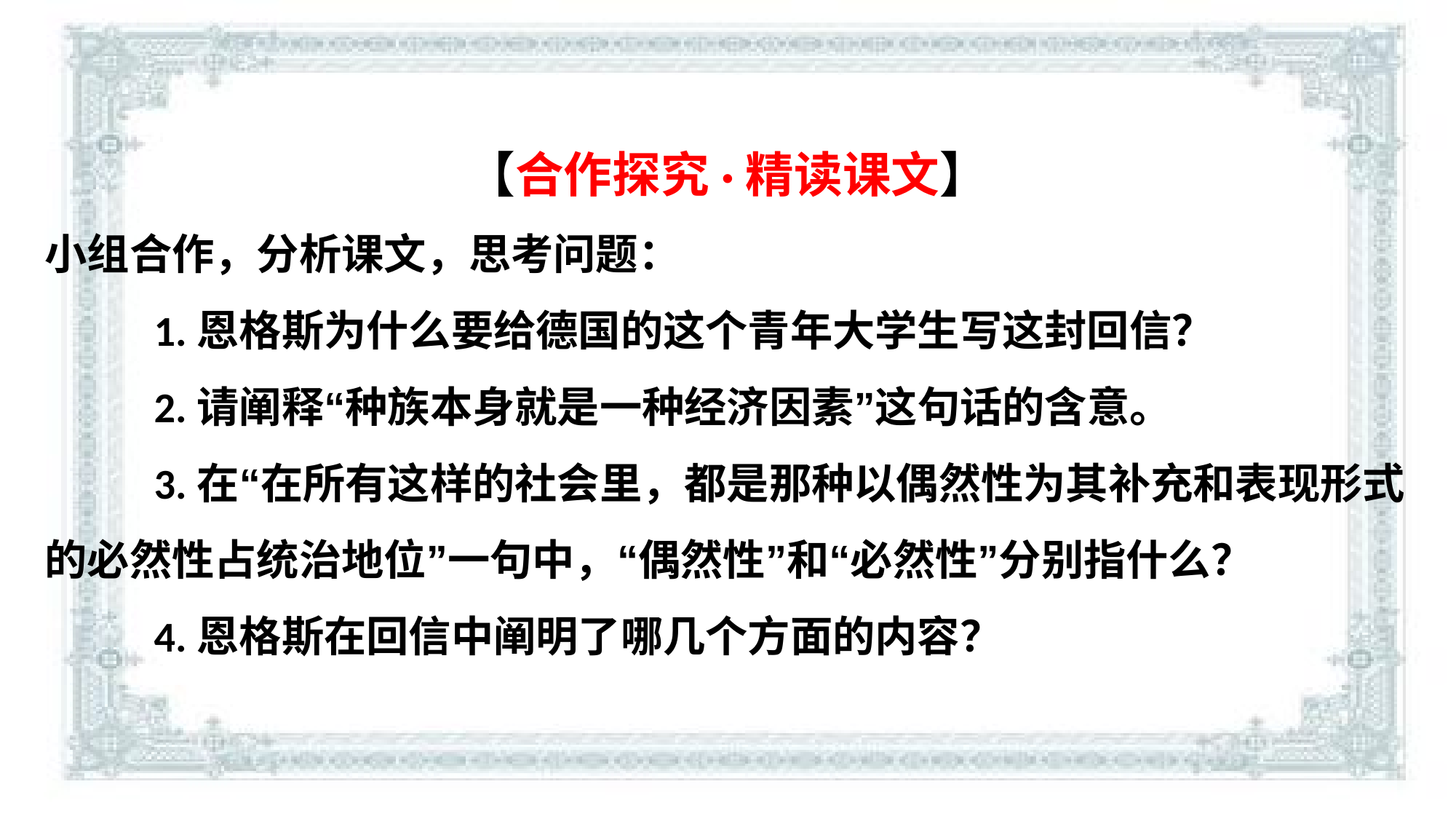

【合作探究·精读课文】
小组合作，分析课文，思考问题：
	1.恩格斯为什么要给德国的这个青年大学生写这封回信？
	2.请阐释“种族本身就是一种经济因素”这句话的含意。
	3.在“在所有这样的社会里，都是那种以偶然性为其补充和表现形式的必然性占统治地位”一句中，“偶然性”和“必然性”分别指什么？
	4.恩格斯在回信中阐明了哪几个方面的内容？